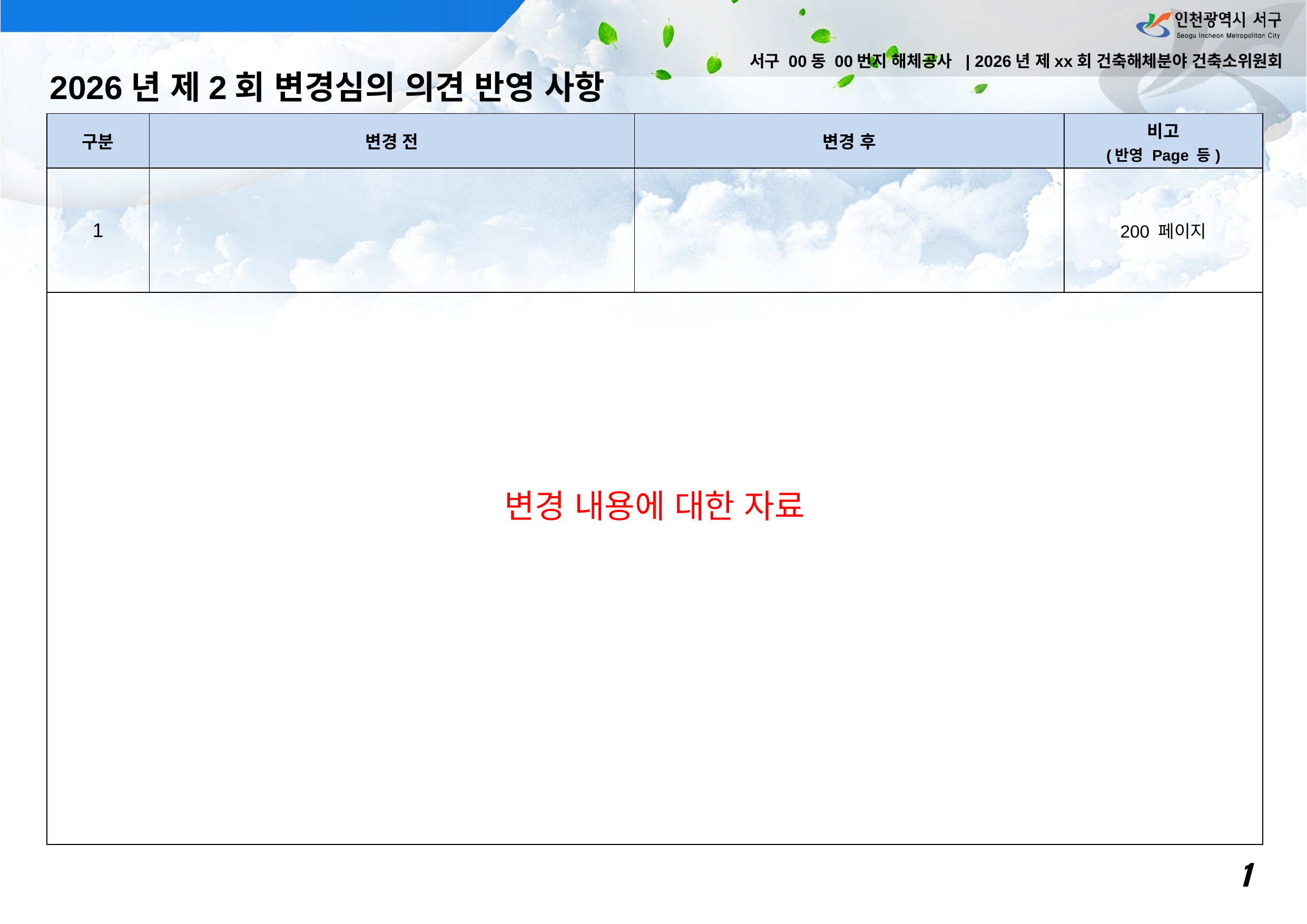

서구 00동 00번지 해체공사  | 2026년 제xx회 건축해체분야 건축소위원회
2026년 제2회 변경심의 의견 반영 사항

| 구분 | 변경 전 | 변경 후 | 비고 (반영 Page 등) |
| --- | --- | --- | --- |
| 1 |  |  | 200 페이지 |
| 변경 내용에 대한 자료 |  |  |  |
1